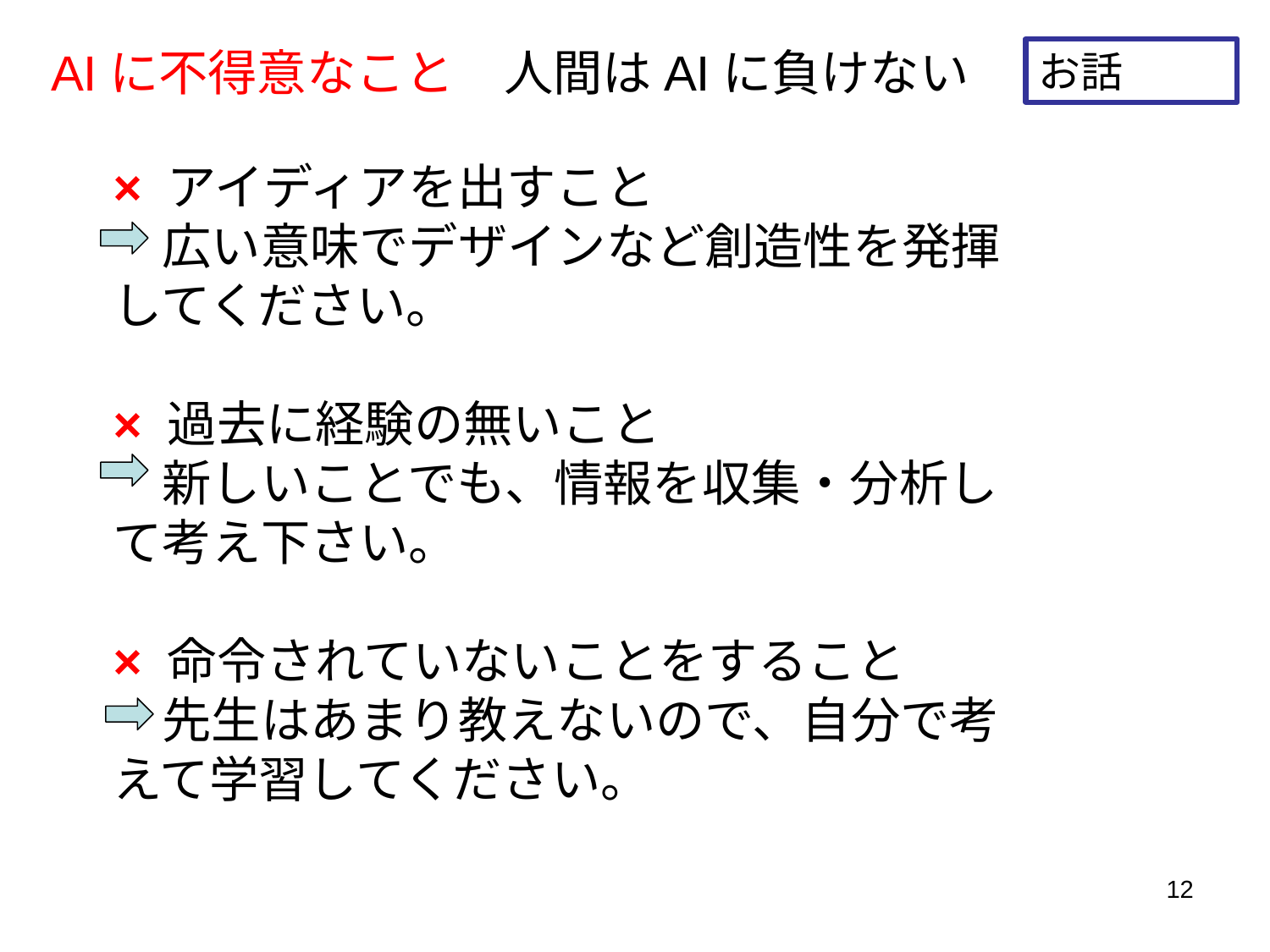

# AIに不得意なこと　人間はAIに負けない
お話
× アイディアを出すこと
　広い意味でデザインなど創造性を発揮してください。

× 過去に経験の無いこと
　新しいことでも、情報を収集・分析して考え下さい。

× 命令されていないことをすること
　先生はあまり教えないので、自分で考えて学習してください。

12